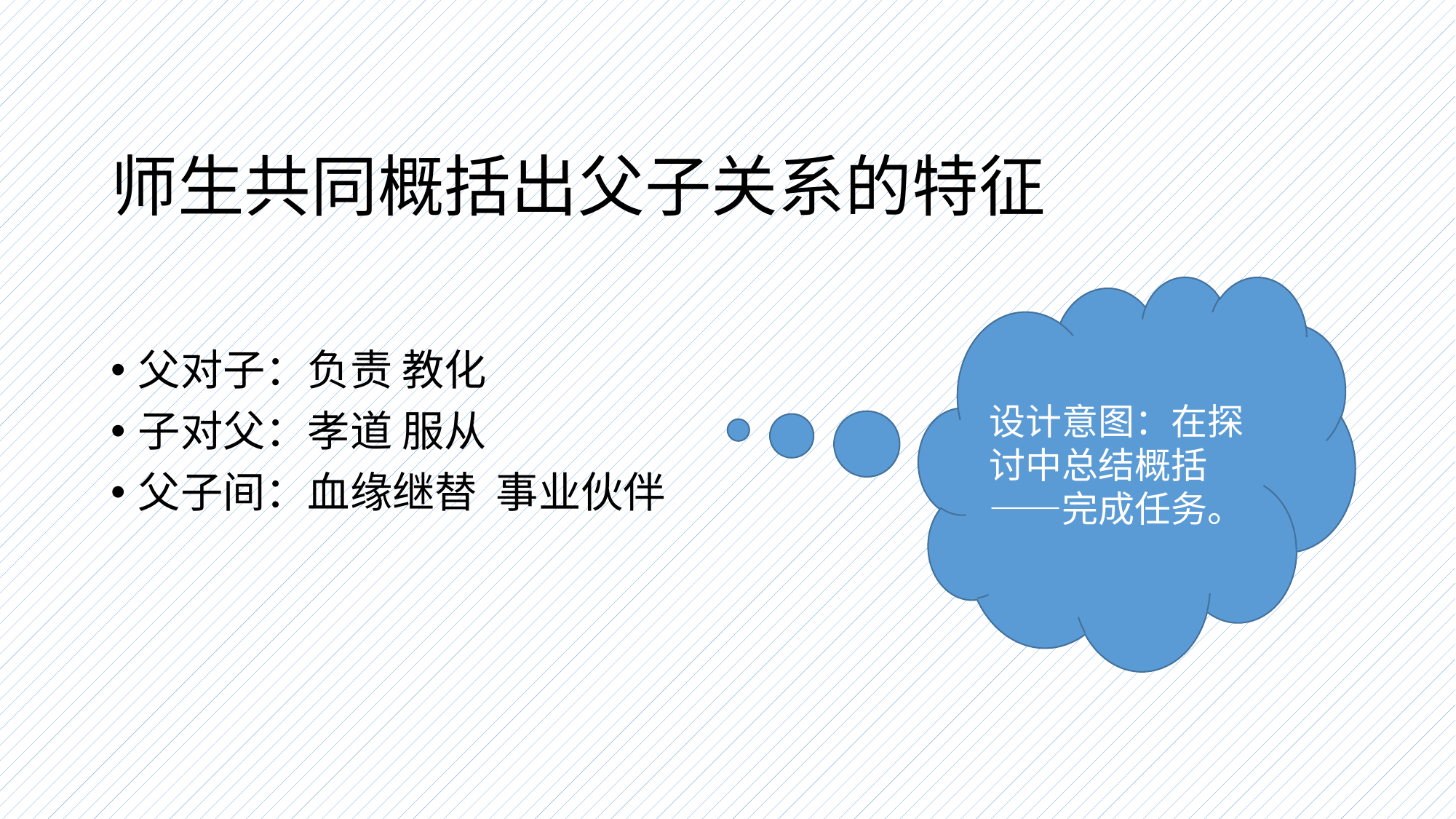

# 师生共同概括出父子关系的特征

设计意图：在探讨中总结概括——完成任务。

父对子：负责 教化
子对父：孝道 服从
父子间：血缘继替  事业伙伴